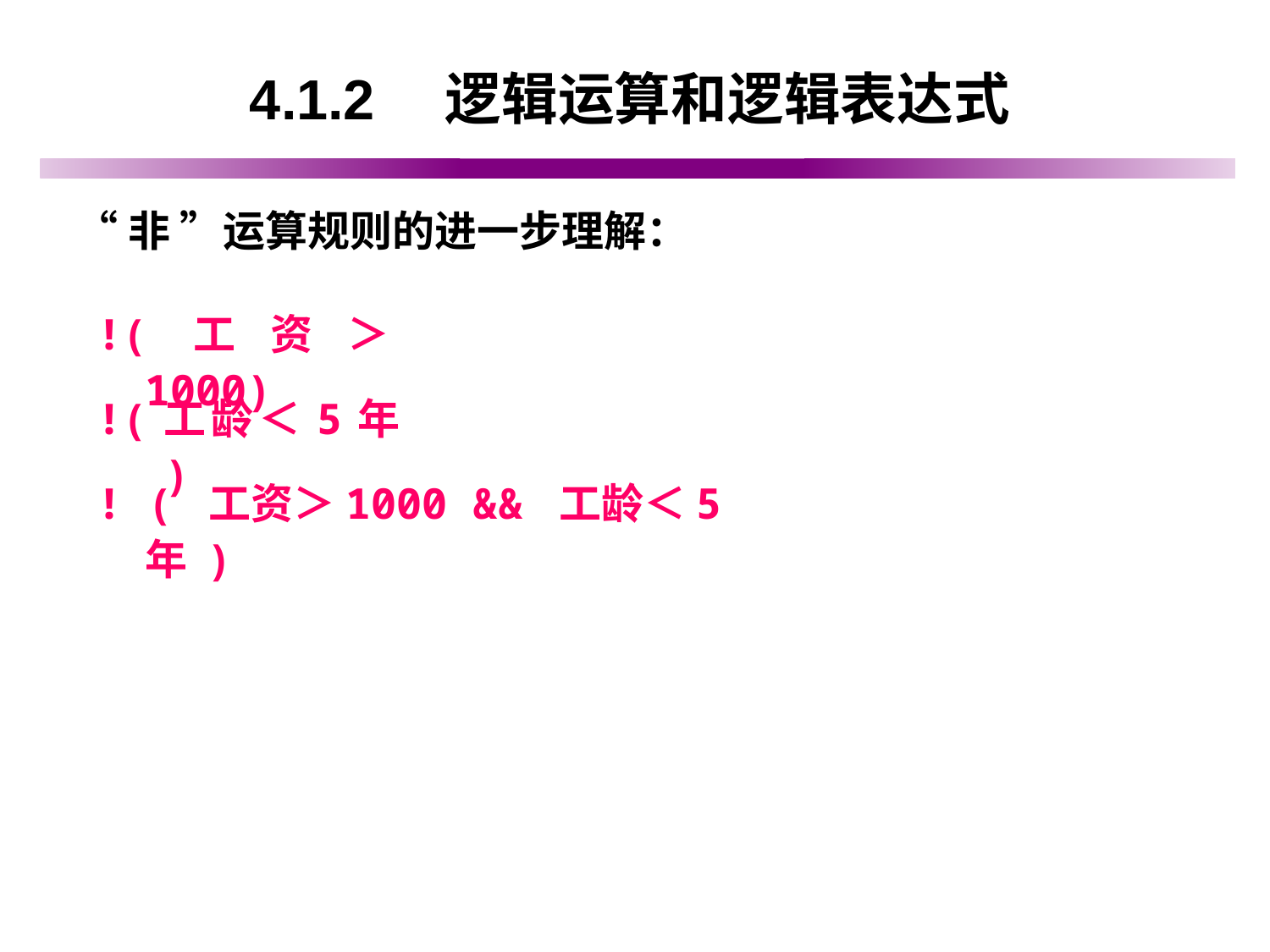

# 4.1.2　逻辑运算和逻辑表达式
“非 ”运算规则的进一步理解：
!(工资＞1000)
!(工龄＜5年 )
! ( 工资＞1000 && 工龄＜5年 )